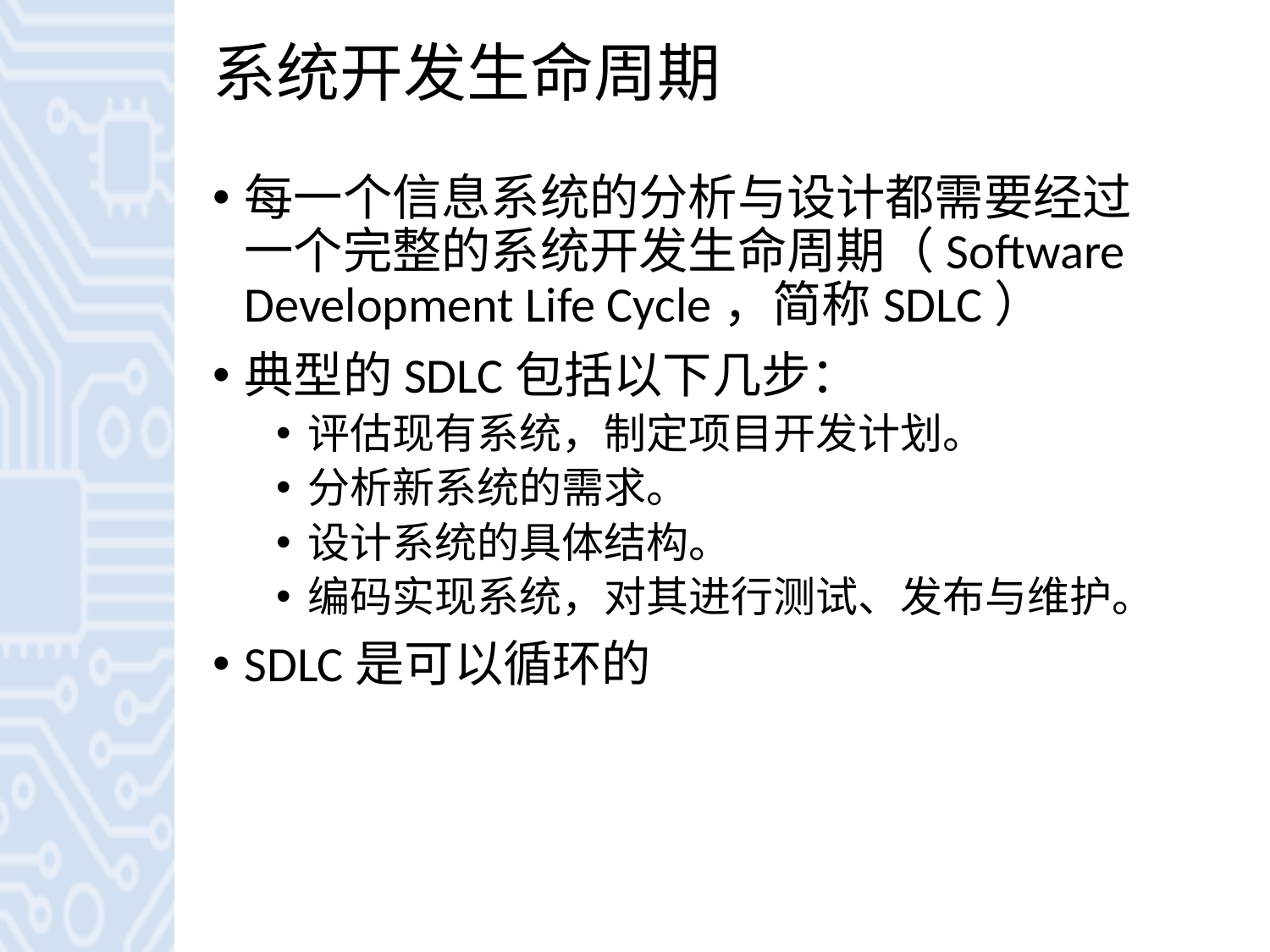

# 系统开发生命周期
每一个信息系统的分析与设计都需要经过一个完整的系统开发生命周期（Software Development Life Cycle，简称SDLC）
典型的SDLC包括以下几步：
评估现有系统，制定项目开发计划。
分析新系统的需求。
设计系统的具体结构。
编码实现系统，对其进行测试、发布与维护。
SDLC是可以循环的